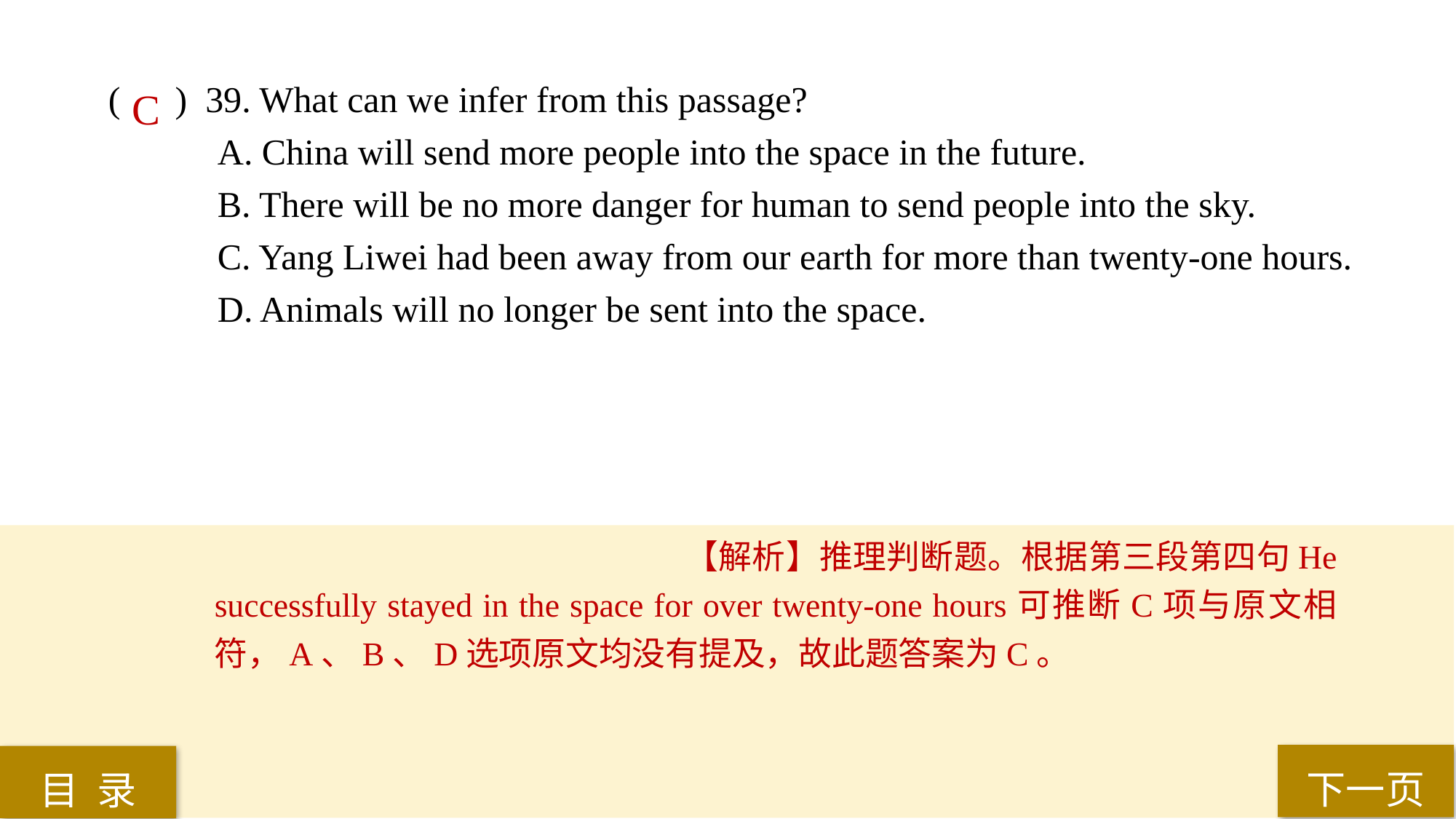

(      )  39. What can we infer from this passage?
A. China will send more people into the space in the future.
B. There will be no more danger for human to send people into the sky.
C. Yang Liwei had been away from our earth for more than twenty-one hours.
D. Animals will no longer be sent into the space.
C
【解析】推理判断题。根据第三段第四句He successfully stayed in the space for over twenty-one hours可推断C项与原文相符，A、B、D选项原文均没有提及，故此题答案为C。